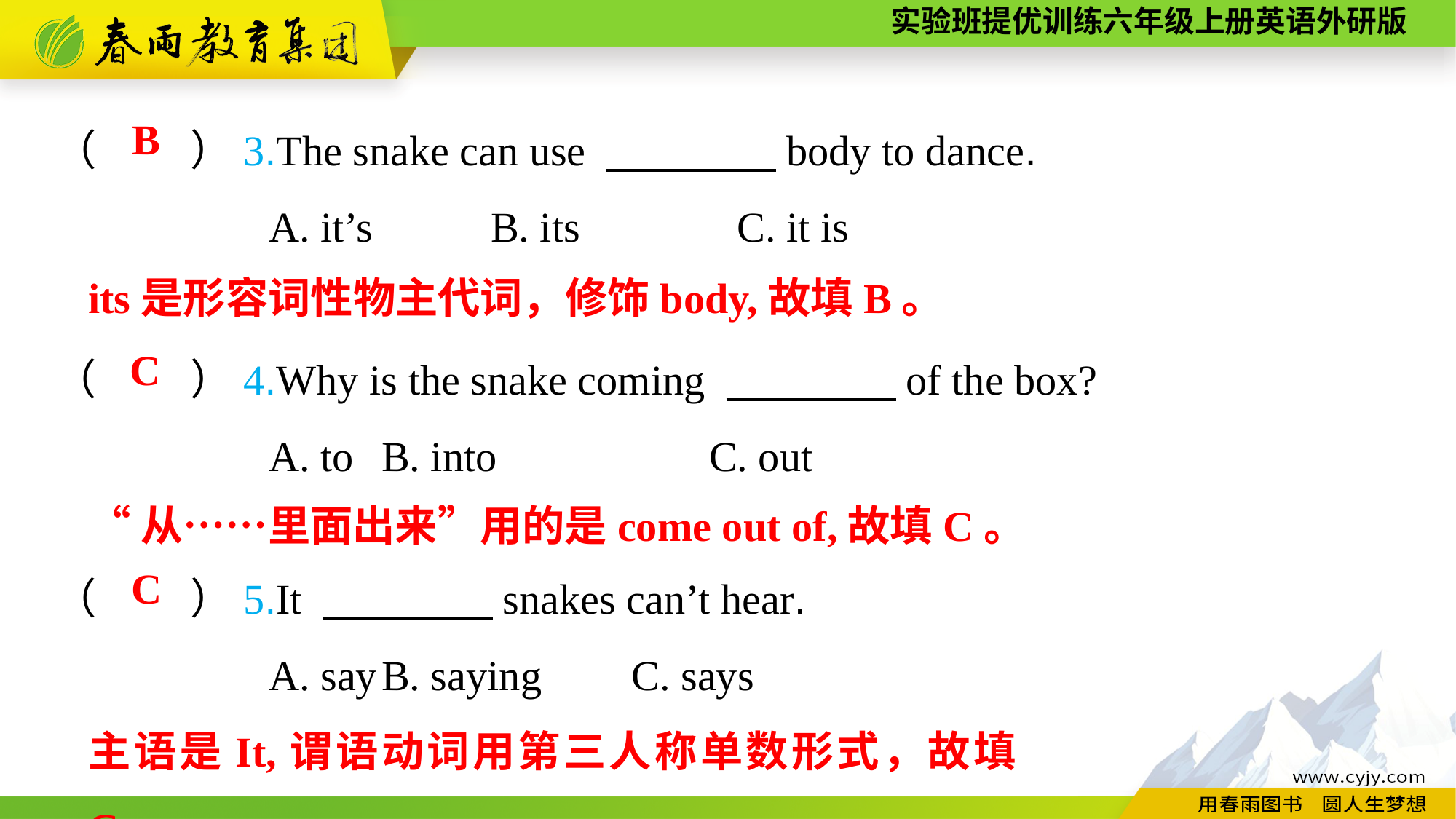

（　　 ）3.The snake can use 　　　　body to dance.
A. it’s 	B. its 	             C. it is

（　　 ）4.Why is the snake coming 　　　　of the box?
A. to 	B. into 		C. out
B
its是形容词性物主代词，修饰body,故填B。
C
“从……里面出来”用的是come out of,故填C。
（　　 ）5.It 　　　　snakes can’t hear.
A. say	B. saying	   C. says
C
主语是It,谓语动词用第三人称单数形式，故填C。